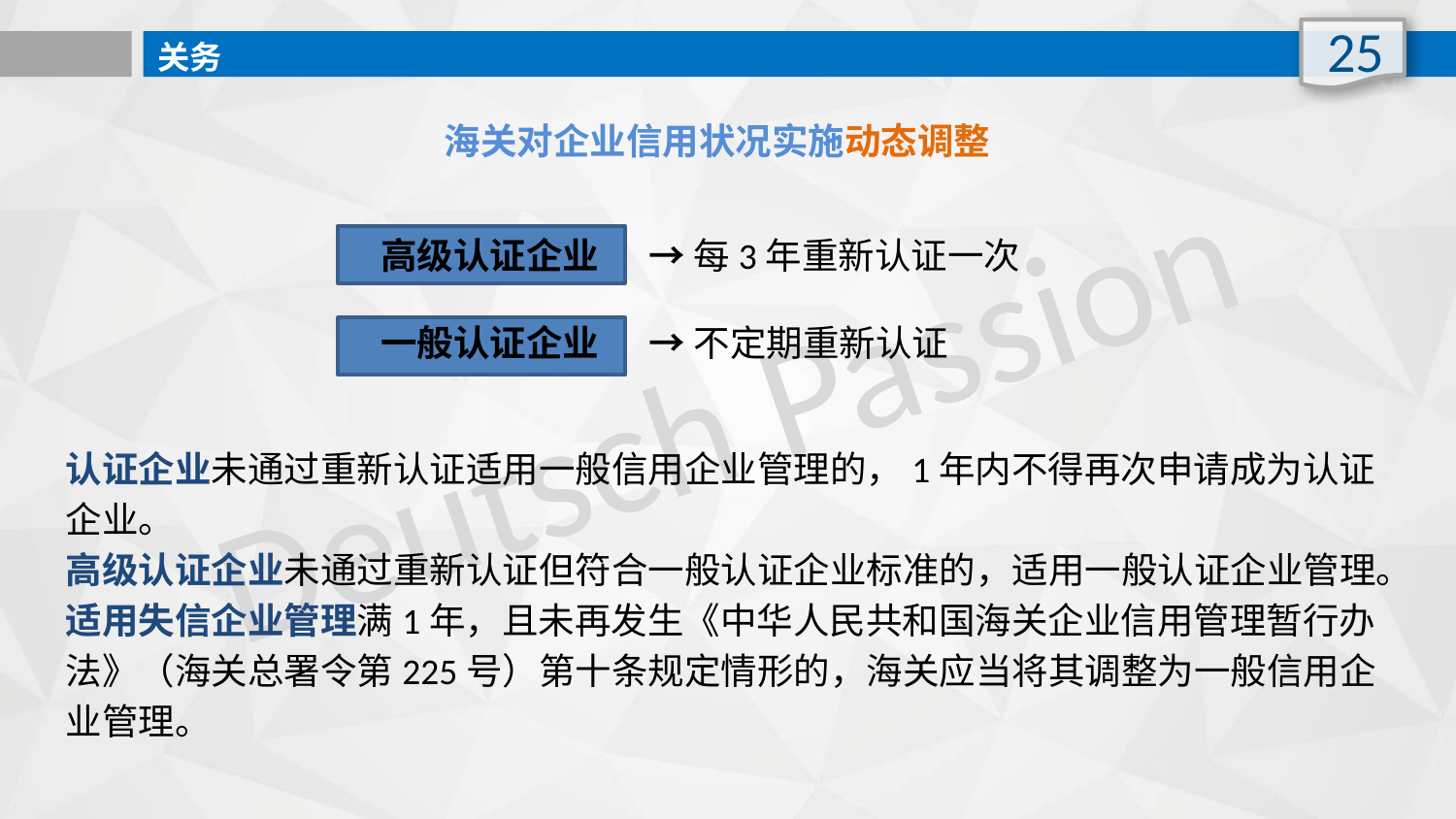

25

关务

海关对企业信用状况实施动态调整

 高级认证企业      → 每3年重新认证一次

 一般认证企业      → 不定期重新认证
Deutsch Passion

认证企业未通过重新认证适用一般信用企业管理的，1年内不得再次申请成为认证企业。
高级认证企业未通过重新认证但符合一般认证企业标准的，适用一般认证企业管理。
适用失信企业管理满1年，且未再发生《中华人民共和国海关企业信用管理暂行办法》（海关总署令第225号）第十条规定情形的，海关应当将其调整为一般信用企业管理。